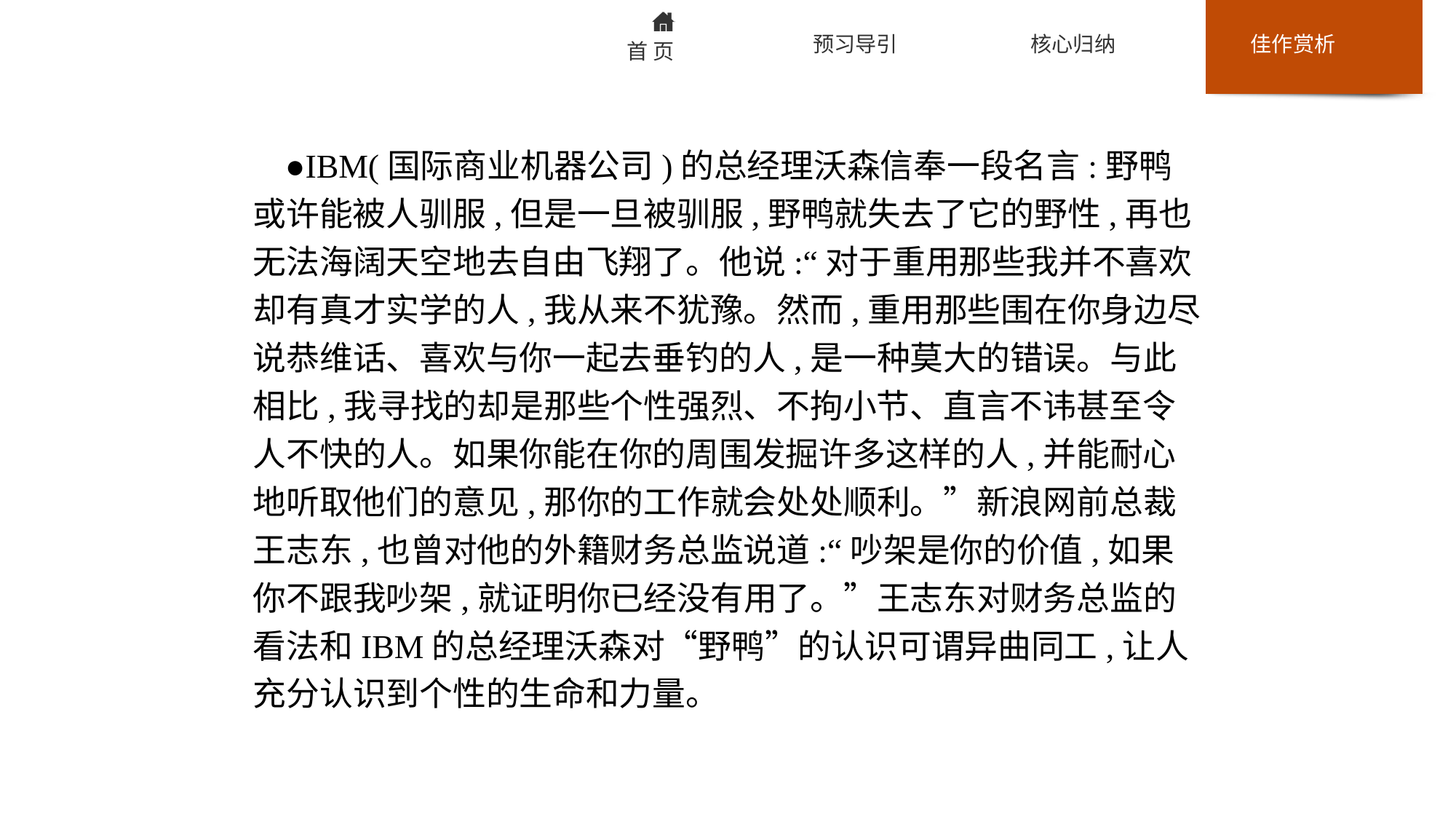

●IBM(国际商业机器公司)的总经理沃森信奉一段名言:野鸭或许能被人驯服,但是一旦被驯服,野鸭就失去了它的野性,再也无法海阔天空地去自由飞翔了。他说:“对于重用那些我并不喜欢却有真才实学的人,我从来不犹豫。然而,重用那些围在你身边尽说恭维话、喜欢与你一起去垂钓的人,是一种莫大的错误。与此相比,我寻找的却是那些个性强烈、不拘小节、直言不讳甚至令人不快的人。如果你能在你的周围发掘许多这样的人,并能耐心地听取他们的意见,那你的工作就会处处顺利。”新浪网前总裁王志东,也曾对他的外籍财务总监说道:“吵架是你的价值,如果你不跟我吵架,就证明你已经没有用了。”王志东对财务总监的看法和IBM的总经理沃森对“野鸭”的认识可谓异曲同工,让人充分认识到个性的生命和力量。